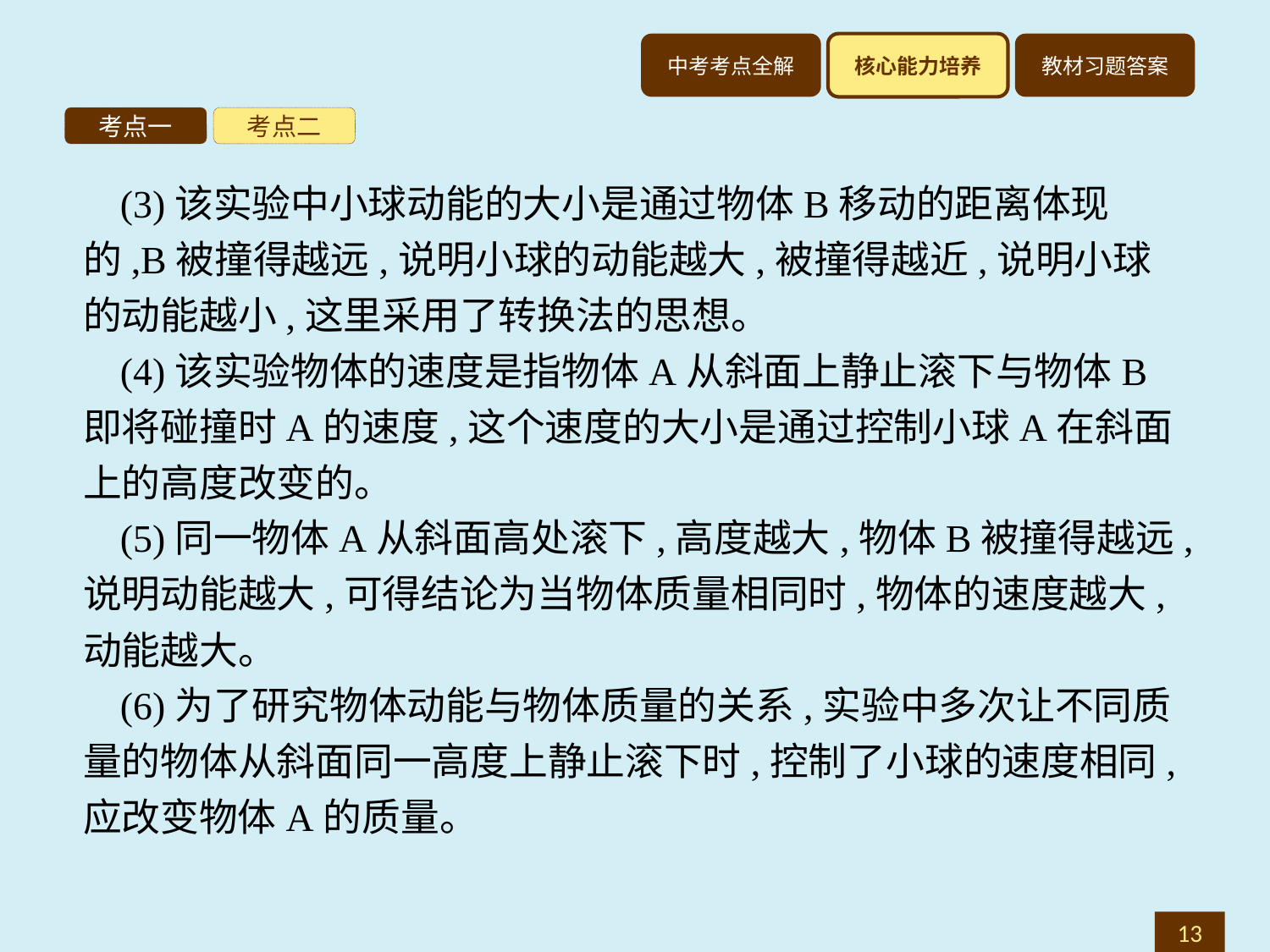

考点一
考点二
(3)该实验中小球动能的大小是通过物体B移动的距离体现的,B被撞得越远,说明小球的动能越大,被撞得越近,说明小球的动能越小,这里采用了转换法的思想。
(4)该实验物体的速度是指物体A从斜面上静止滚下与物体B即将碰撞时A的速度,这个速度的大小是通过控制小球A在斜面上的高度改变的。
(5)同一物体A从斜面高处滚下,高度越大,物体B被撞得越远,说明动能越大,可得结论为当物体质量相同时,物体的速度越大,动能越大。
(6)为了研究物体动能与物体质量的关系,实验中多次让不同质量的物体从斜面同一高度上静止滚下时,控制了小球的速度相同,应改变物体A的质量。